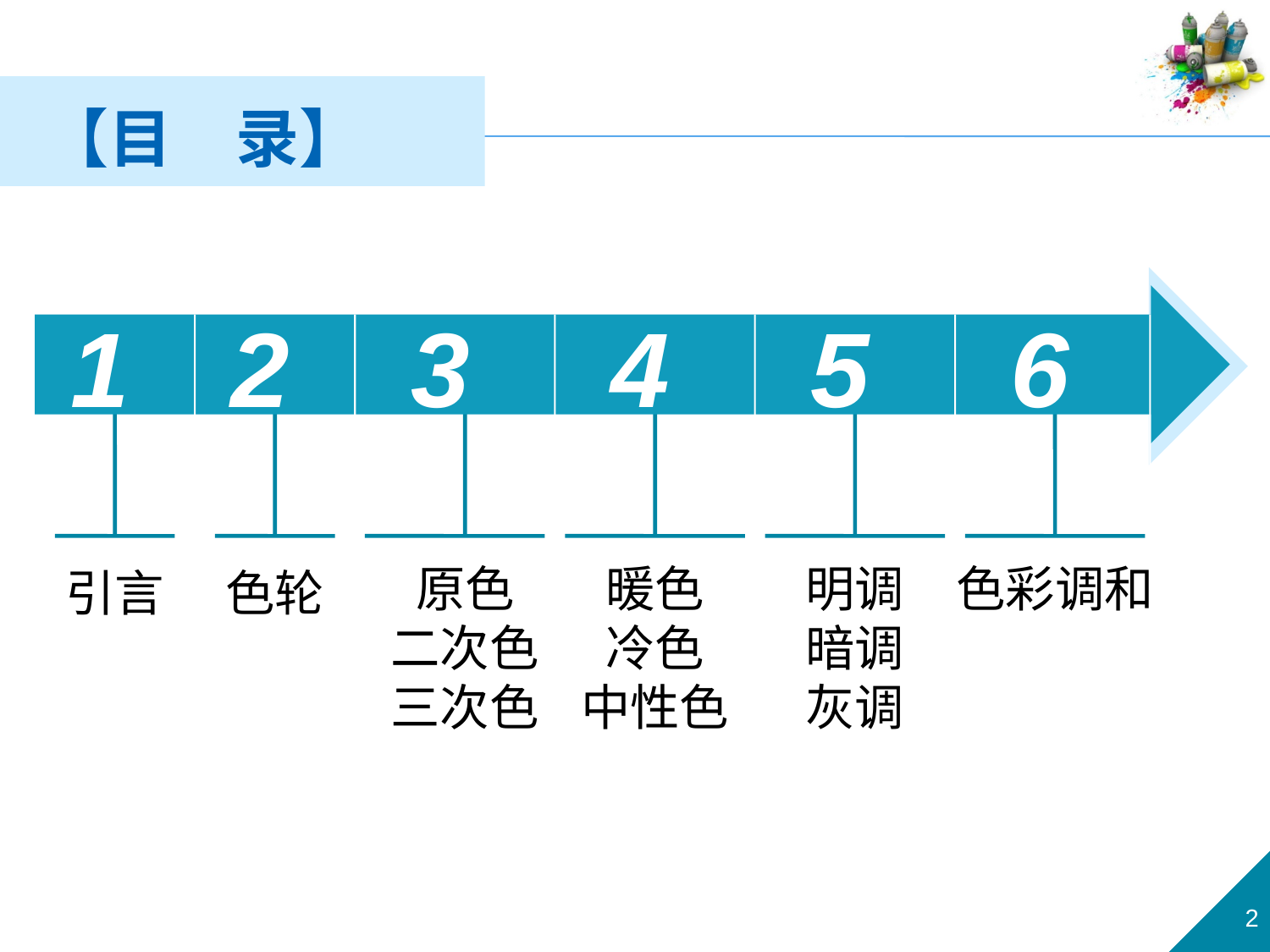

【目　录】

1
2
3
4
5
6

原色
二次色
三次色
暖色
冷色
中性色
明调
暗调
灰调
色彩调和
引言
色轮
2